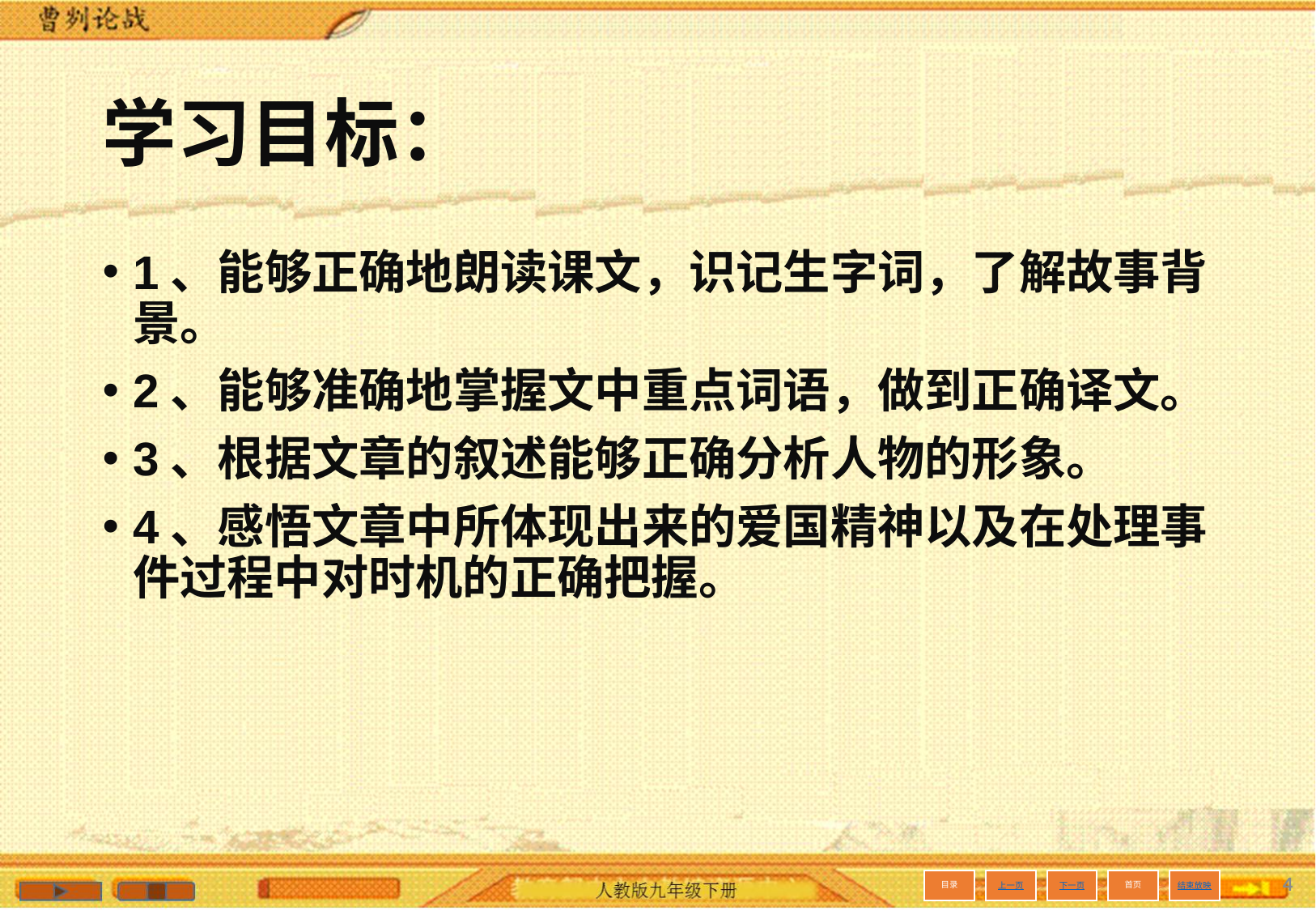

学习目标：
1、能够正确地朗读课文，识记生字词，了解故事背景。
2、能够准确地掌握文中重点词语，做到正确译文。
3、根据文章的叙述能够正确分析人物的形象。
4、感悟文章中所体现出来的爱国精神以及在处理事件过程中对时机的正确把握。
4